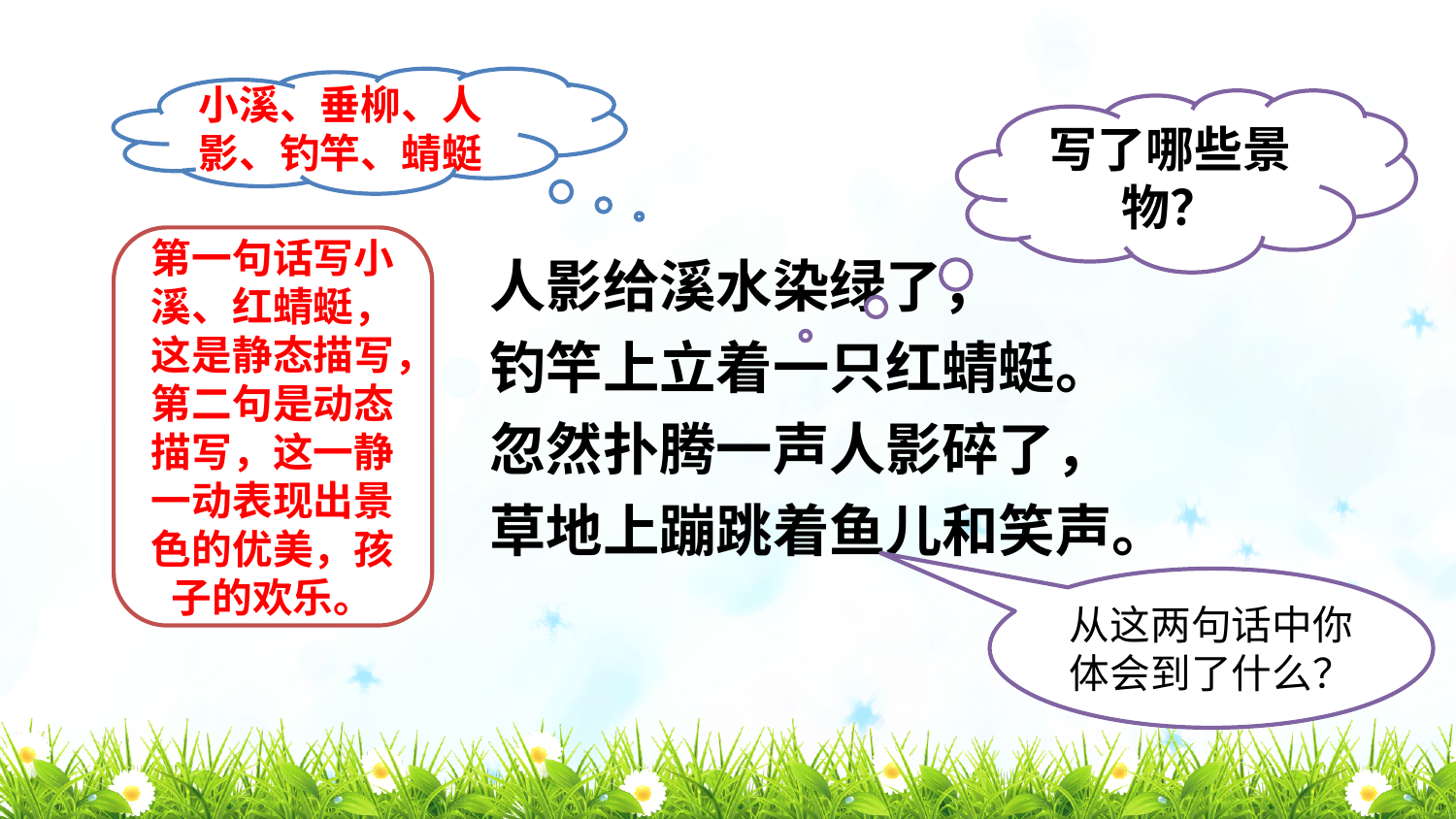

小溪、垂柳、人影、钓竿、蜻蜓
写了哪些景物？
比喻
第一句话写小溪、红蜻蜓，这是静态描写，第二句是动态描写，这一静一动表现出景色的优美，孩子的欢乐。
人影给溪水染绿了，
钓竿上立着一只红蜻蜓。
忽然扑腾一声人影碎了，
草地上蹦跳着鱼儿和笑声。
从这两句话中你体会到了什么？